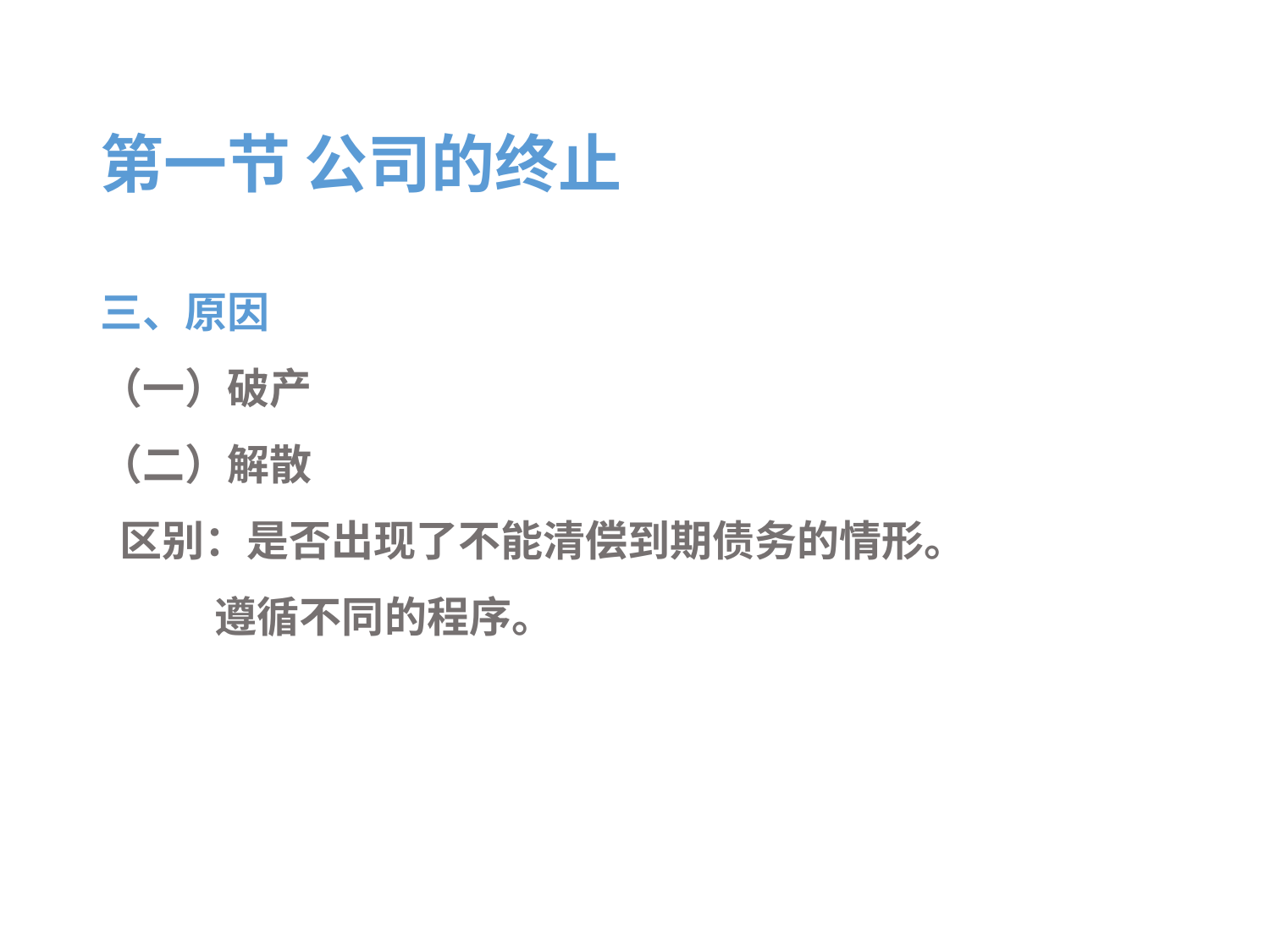

# 第一节 公司的终止
三、原因
（一）破产
（二）解散
 区别：是否出现了不能清偿到期债务的情形。
           遵循不同的程序。